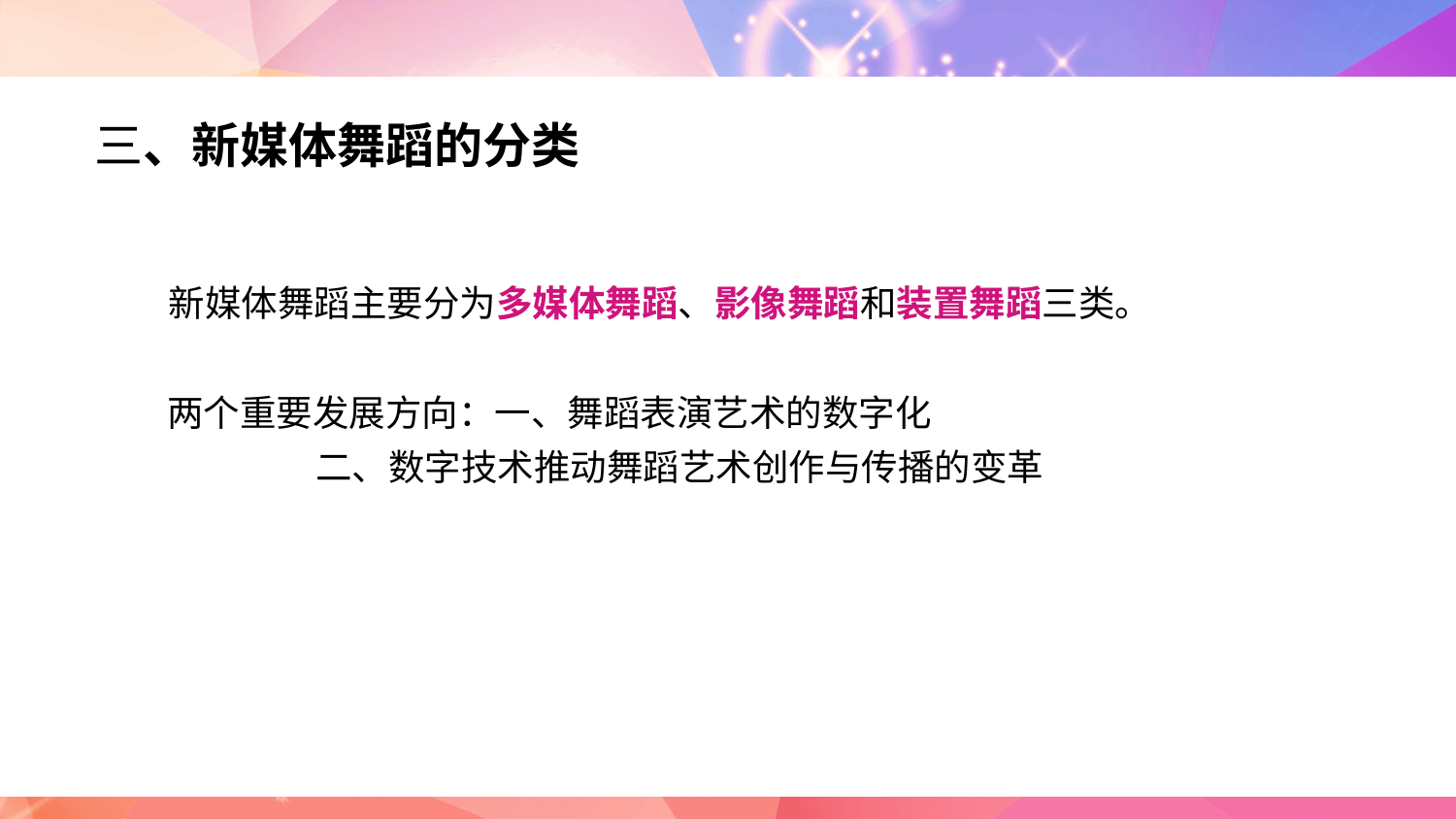

三、新媒体舞蹈的分类

    新媒体舞蹈主要分为多媒体舞蹈、影像舞蹈和装置舞蹈三类。

    两个重要发展方向：一、舞蹈表演艺术的数字化
                      二、数字技术推动舞蹈艺术创作与传播的变革